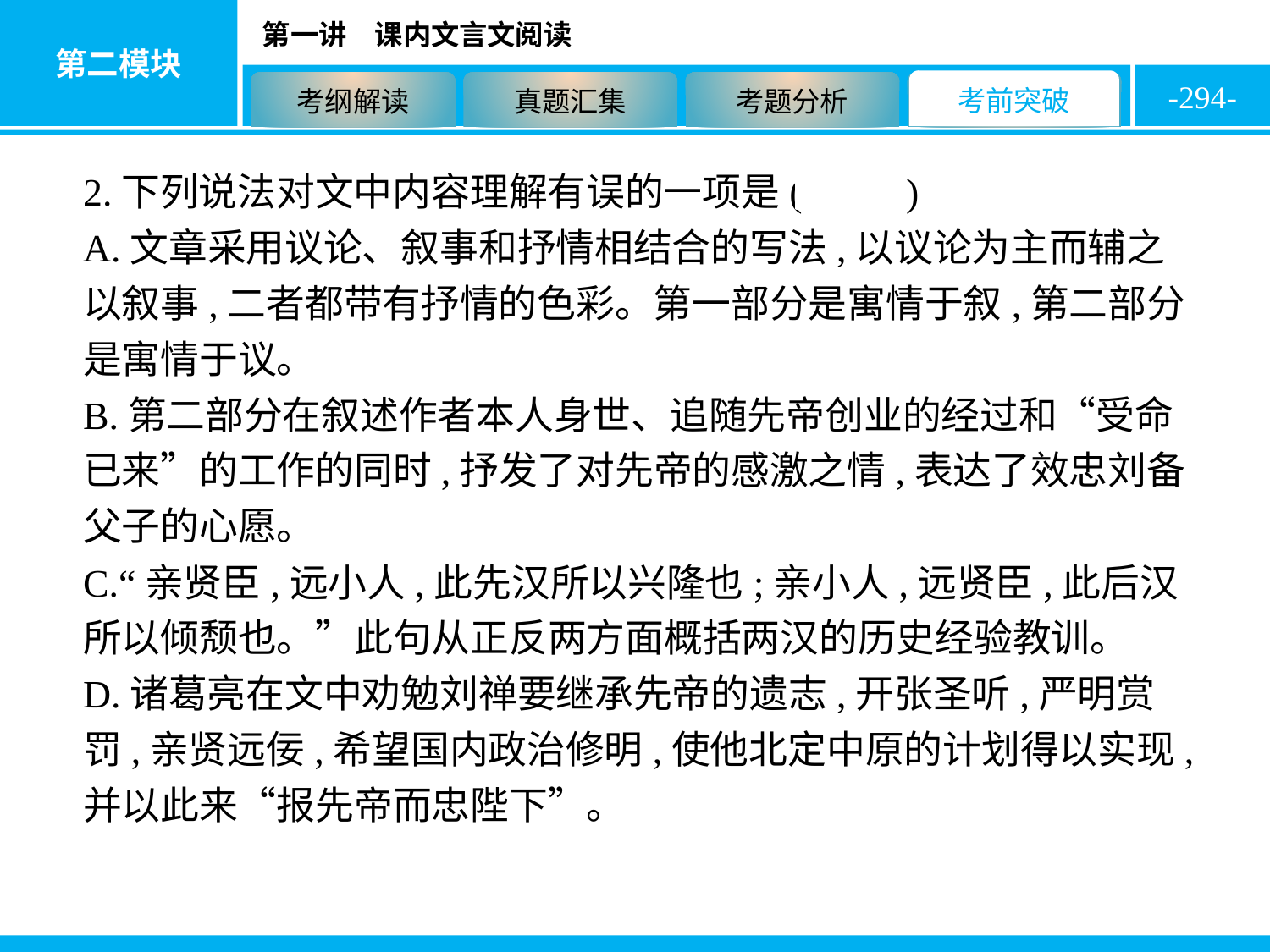

-294-
2.下列说法对文中内容理解有误的一项是(    A    )
A.文章采用议论、叙事和抒情相结合的写法,以议论为主而辅之以叙事,二者都带有抒情的色彩。第一部分是寓情于叙,第二部分是寓情于议。
B.第二部分在叙述作者本人身世、追随先帝创业的经过和“受命已来”的工作的同时,抒发了对先帝的感激之情,表达了效忠刘备父子的心愿。
C.“亲贤臣,远小人,此先汉所以兴隆也;亲小人,远贤臣,此后汉所以倾颓也。”此句从正反两方面概括两汉的历史经验教训。
D.诸葛亮在文中劝勉刘禅要继承先帝的遗志,开张圣听,严明赏罚,亲贤远佞,希望国内政治修明,使他北定中原的计划得以实现,并以此来“报先帝而忠陛下”。